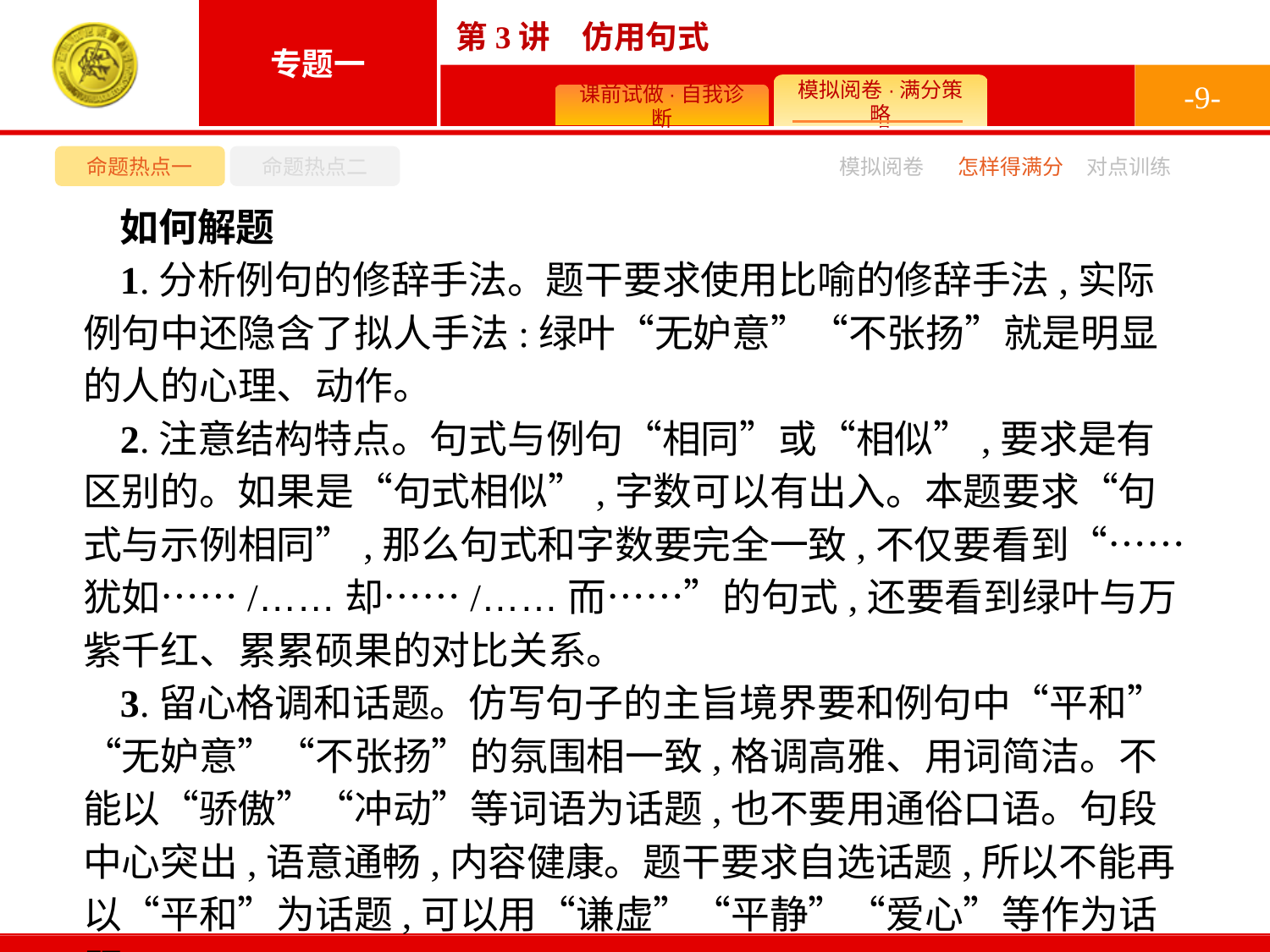

-9-
命题热点一
命题热点二
模拟阅卷
怎样得满分
对点训练
如何解题
1.分析例句的修辞手法。题干要求使用比喻的修辞手法,实际例句中还隐含了拟人手法:绿叶“无妒意”“不张扬”就是明显的人的心理、动作。
2.注意结构特点。句式与例句“相同”或“相似”,要求是有区别的。如果是“句式相似”,字数可以有出入。本题要求“句式与示例相同”,那么句式和字数要完全一致,不仅要看到“……犹如……/……却……/……而……”的句式,还要看到绿叶与万紫千红、累累硕果的对比关系。
3.留心格调和话题。仿写句子的主旨境界要和例句中“平和”“无妒意”“不张扬”的氛围相一致,格调高雅、用词简洁。不能以“骄傲”“冲动”等词语为话题,也不要用通俗口语。句段中心突出,语意通畅,内容健康。题干要求自选话题,所以不能再以“平和”为话题,可以用“谦虚”“平静”“爱心”等作为话题。